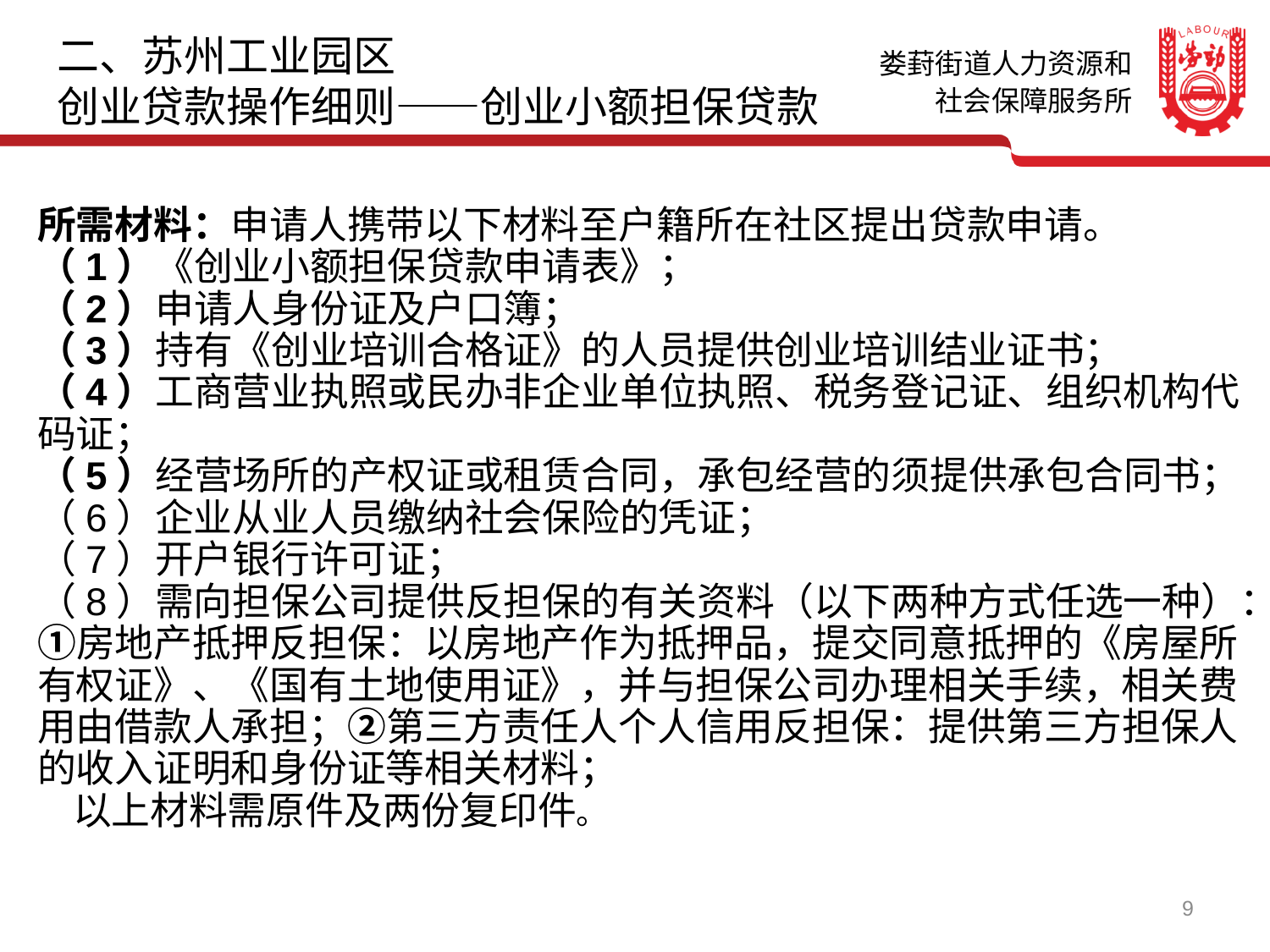

二、苏州工业园区
创业贷款操作细则——创业小额担保贷款
所需材料：申请人携带以下材料至户籍所在社区提出贷款申请。
（1）《创业小额担保贷款申请表》；
（2）申请人身份证及户口簿；
（3）持有《创业培训合格证》的人员提供创业培训结业证书；
（4）工商营业执照或民办非企业单位执照、税务登记证、组织机构代码证；
（5）经营场所的产权证或租赁合同，承包经营的须提供承包合同书；
（6）企业从业人员缴纳社会保险的凭证；
（7）开户银行许可证；
（8）需向担保公司提供反担保的有关资料（以下两种方式任选一种）：①房地产抵押反担保：以房地产作为抵押品，提交同意抵押的《房屋所有权证》、《国有土地使用证》，并与担保公司办理相关手续，相关费用由借款人承担；②第三方责任人个人信用反担保：提供第三方担保人的收入证明和身份证等相关材料；
   以上材料需原件及两份复印件。
9